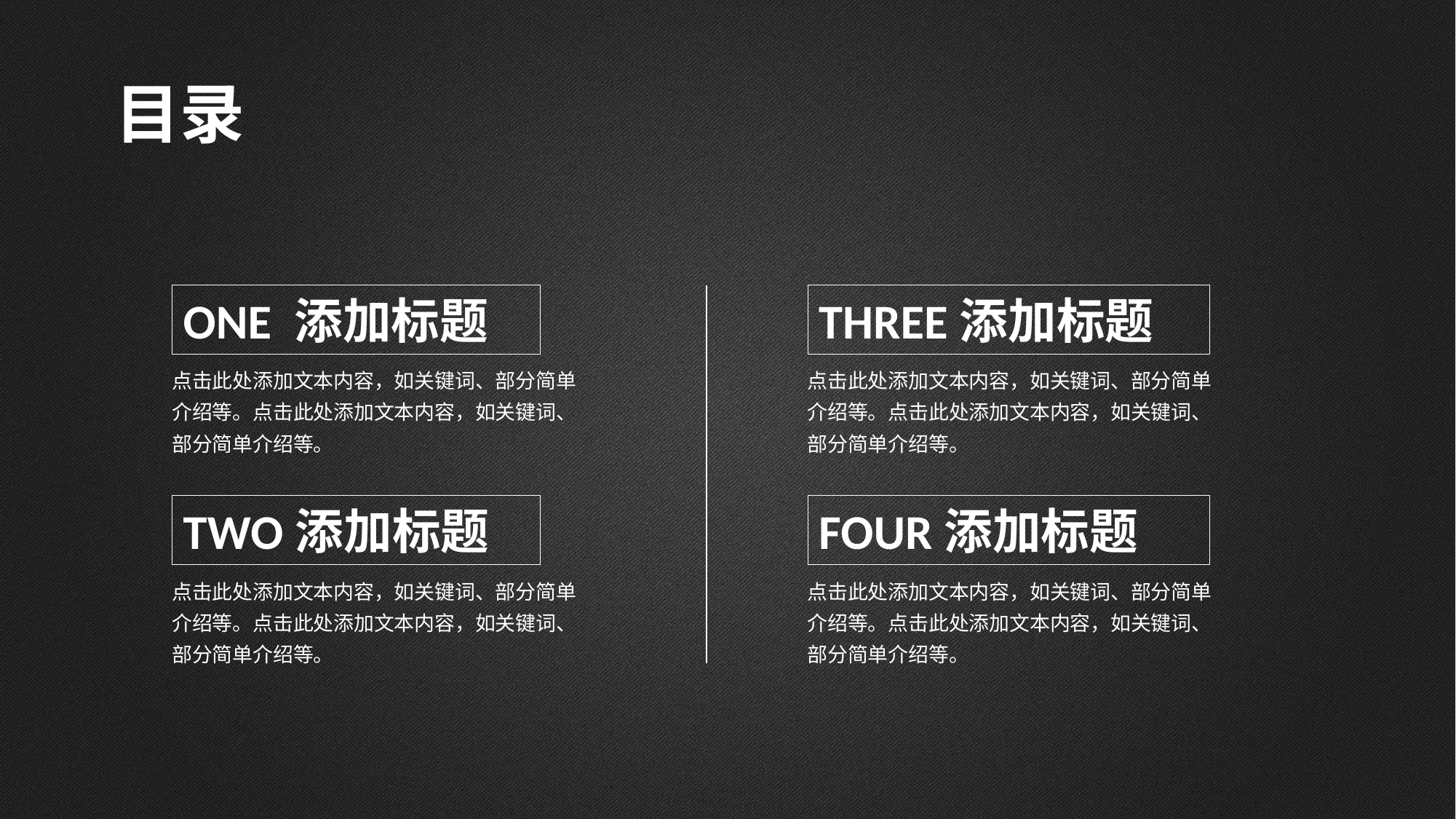

目录
ONE 添加标题
THREE添加标题
点击此处添加文本内容，如关键词、部分简单介绍等。点击此处添加文本内容，如关键词、部分简单介绍等。
点击此处添加文本内容，如关键词、部分简单介绍等。点击此处添加文本内容，如关键词、部分简单介绍等。
TWO添加标题
FOUR添加标题
点击此处添加文本内容，如关键词、部分简单介绍等。点击此处添加文本内容，如关键词、部分简单介绍等。
点击此处添加文本内容，如关键词、部分简单介绍等。点击此处添加文本内容，如关键词、部分简单介绍等。